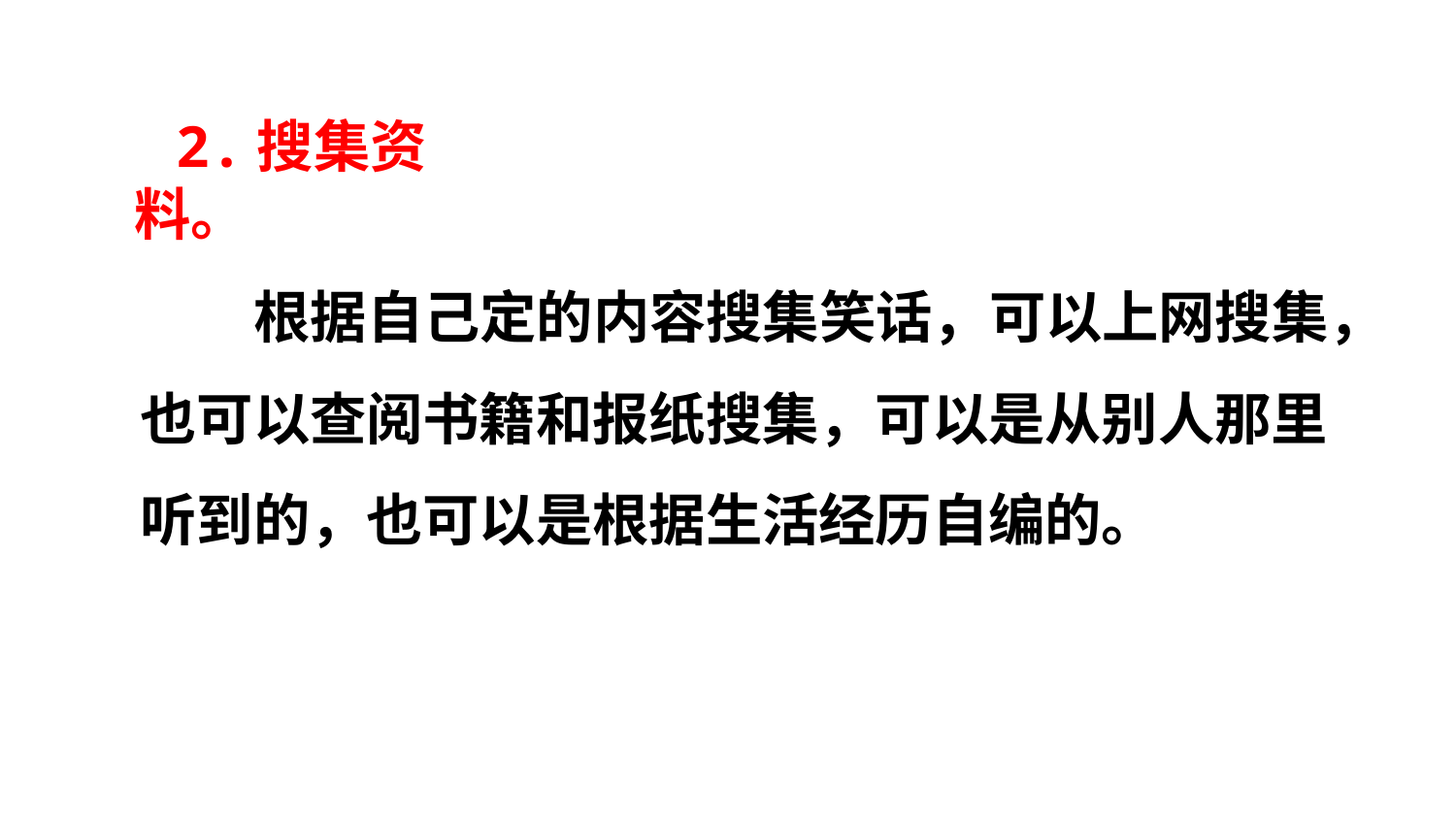

2.搜集资料。

根据自己定的内容搜集笑话，可以上网搜集，也可以查阅书籍和报纸搜集，可以是从别人那里听到的，也可以是根据生活经历自编的。